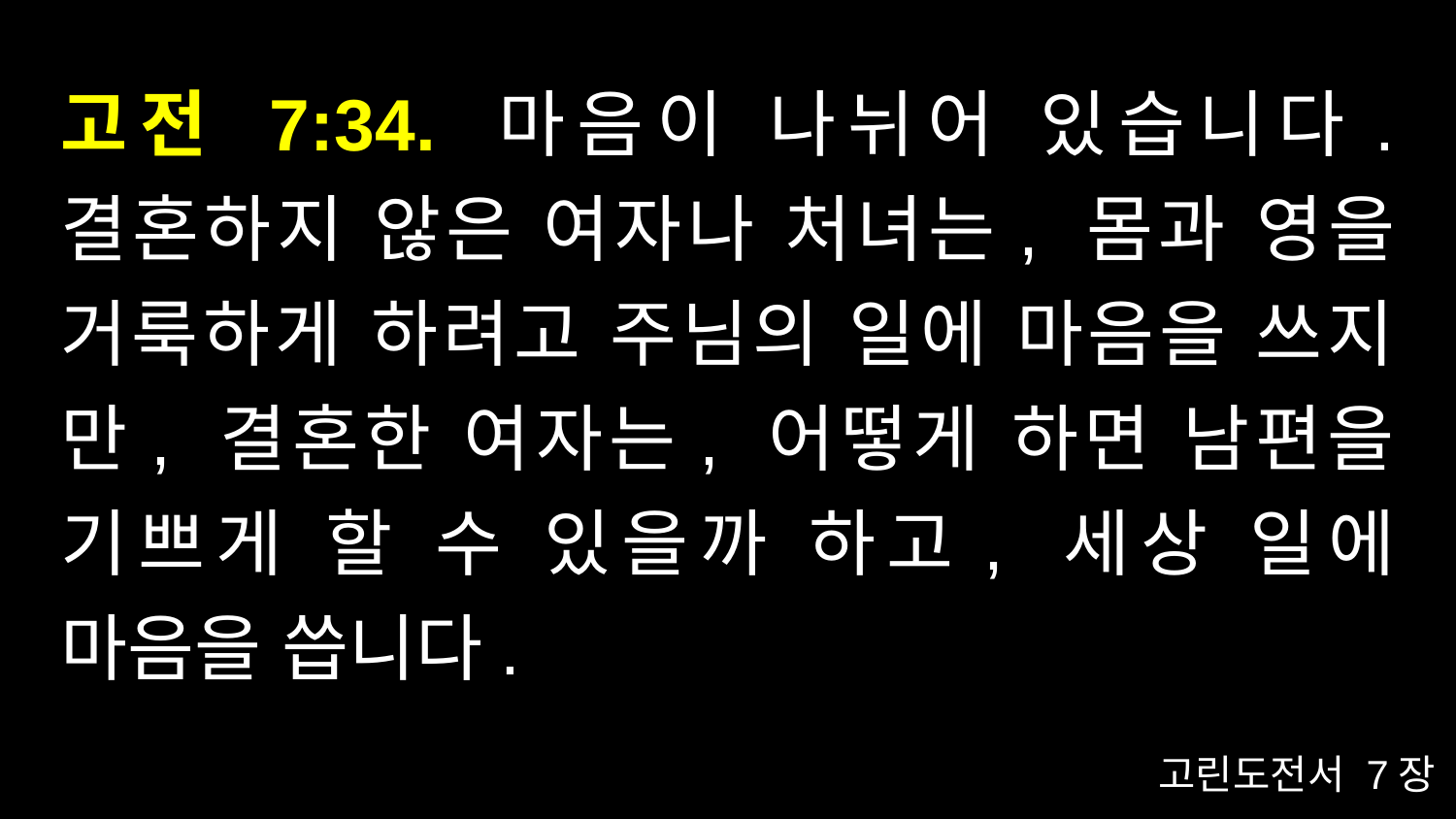

# 고전 7:34. 마음이 나뉘어 있습니다. 결혼하지 않은 여자나 처녀는, 몸과 영을 거룩하게 하려고 주님의 일에 마음을 쓰지만, 결혼한 여자는, 어떻게 하면 남편을 기쁘게 할 수 있을까 하고, 세상 일에 마음을 씁니다.
고린도전서 7장